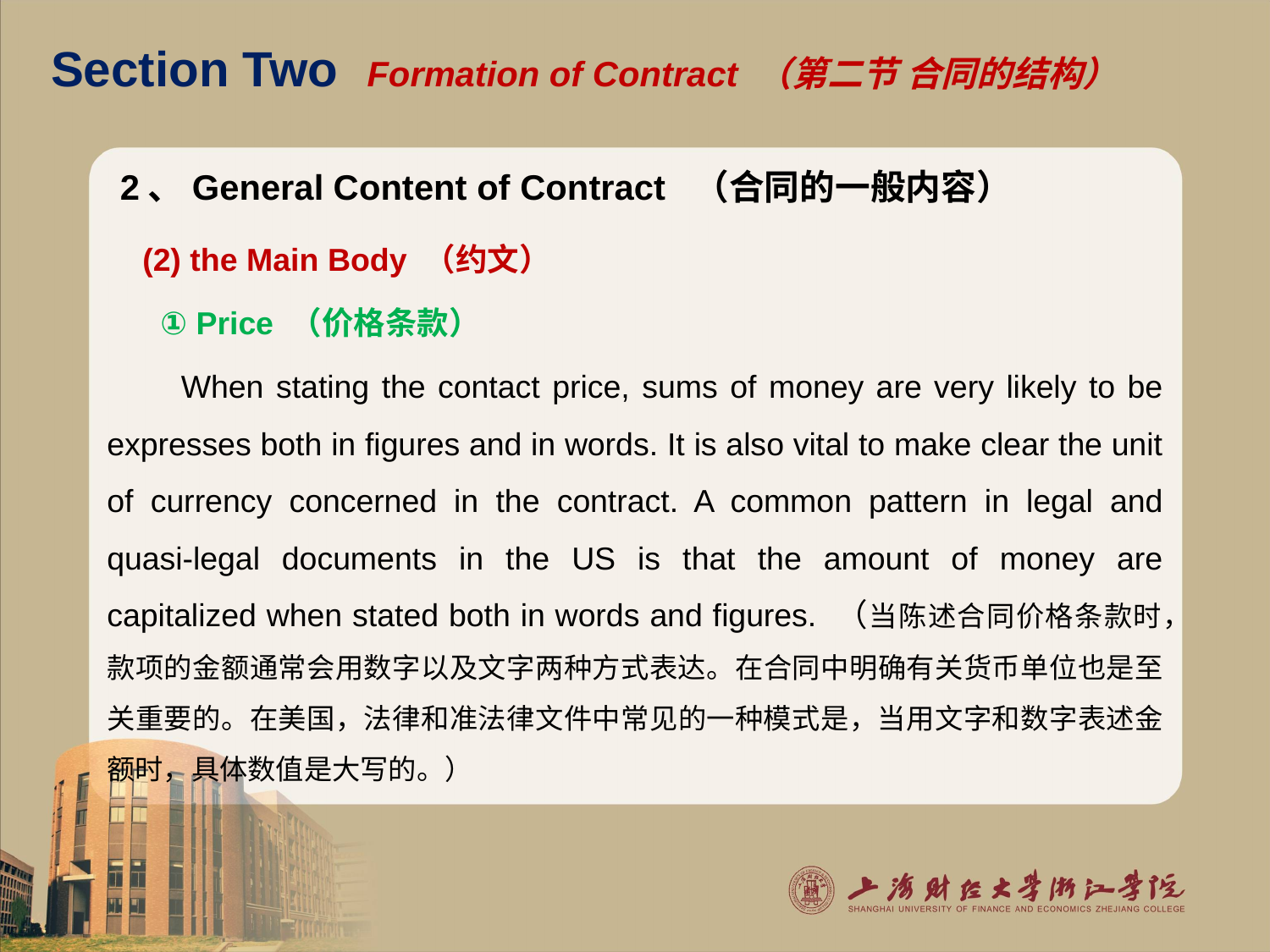

# Section Two   Formation of Contract （第二节 合同的结构）
2、General Content of Contract  （合同的一般内容）
    (2) the Main Body （约文）
      ① Price （价格条款）
      When stating the contact price, sums of money are very likely to be expresses both in figures and in words. It is also vital to make clear the unit of currency concerned in the contract. A common pattern in legal and quasi-legal documents in the US is that the amount of money are capitalized when stated both in words and figures. （当陈述合同价格条款时，款项的金额通常会用数字以及文字两种方式表达。在合同中明确有关货币单位也是至关重要的。在美国，法律和准法律文件中常见的一种模式是，当用文字和数字表述金额时，具体数值是大写的。）